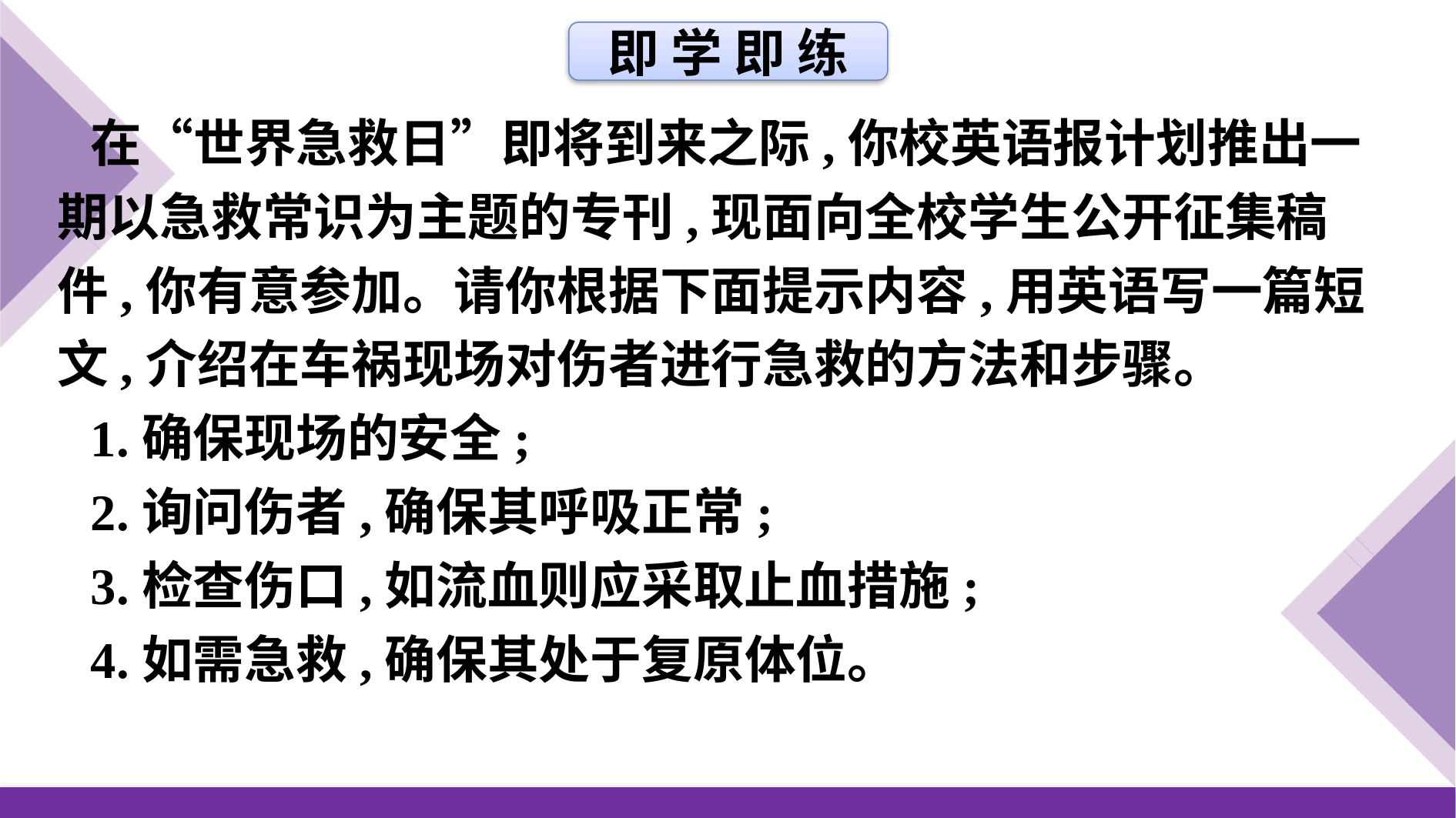

即 学 即 练
在“世界急救日”即将到来之际,你校英语报计划推出一期以急救常识为主题的专刊,现面向全校学生公开征集稿件,你有意参加。请你根据下面提示内容,用英语写一篇短文,介绍在车祸现场对伤者进行急救的方法和步骤。
1.确保现场的安全;
2.询问伤者,确保其呼吸正常;
3.检查伤口,如流血则应采取止血措施;
4.如需急救,确保其处于复原体位。